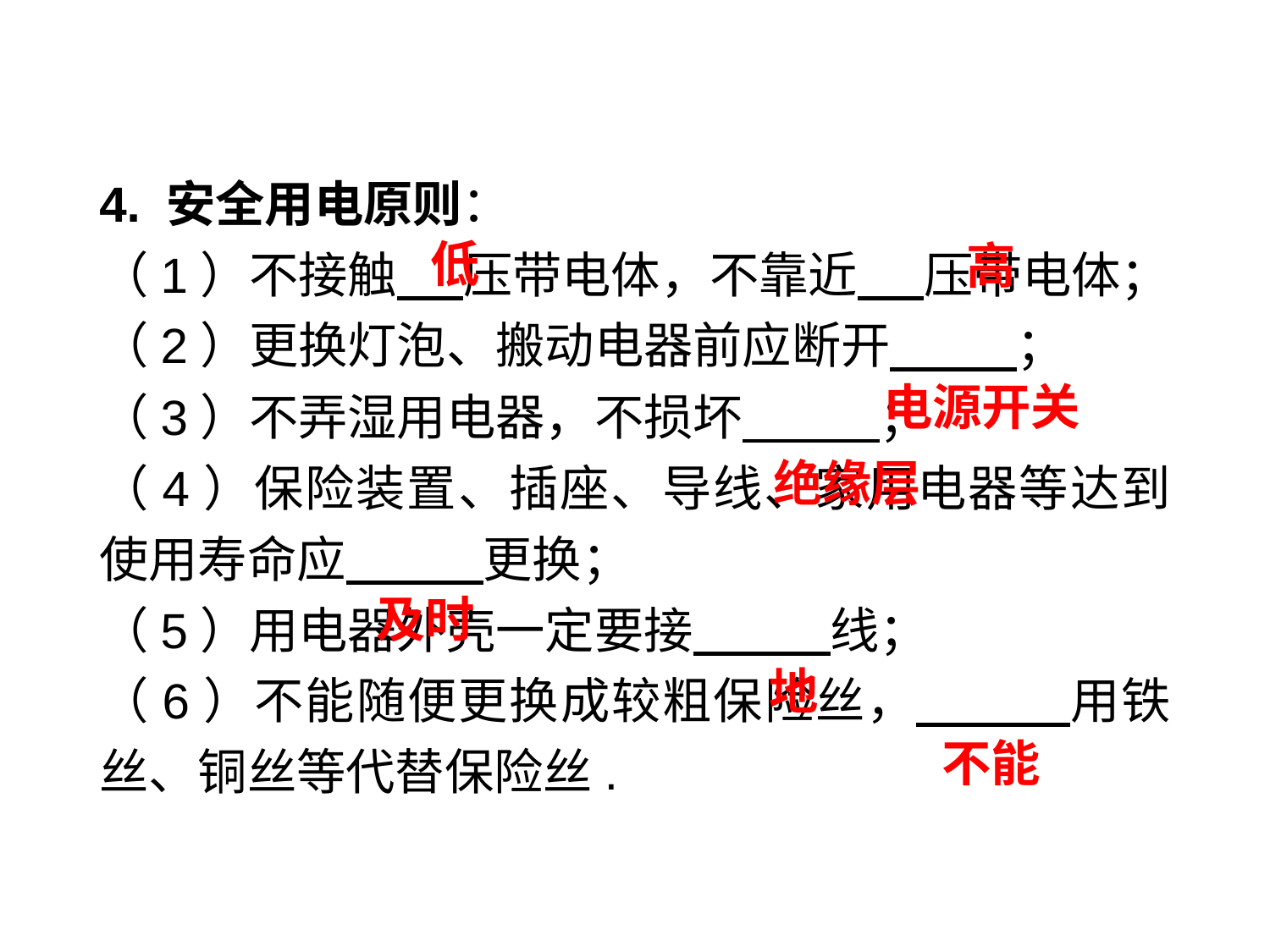

4. 安全用电原则：
（1）不接触      压带电体，不靠近      压带电体；
（2）更换灯泡、搬动电器前应断开       　；
（3）不弄湿用电器，不损坏        　；
（4）保险装置、插座、导线、家用电器等达到使用寿命应        　更换；
（5）用电器外壳一定要接        　线；
（6）不能随便更换成较粗保险丝，        　用铁丝、铜丝等代替保险丝.
低
高
电源开关
绝缘层
及时
地
不能